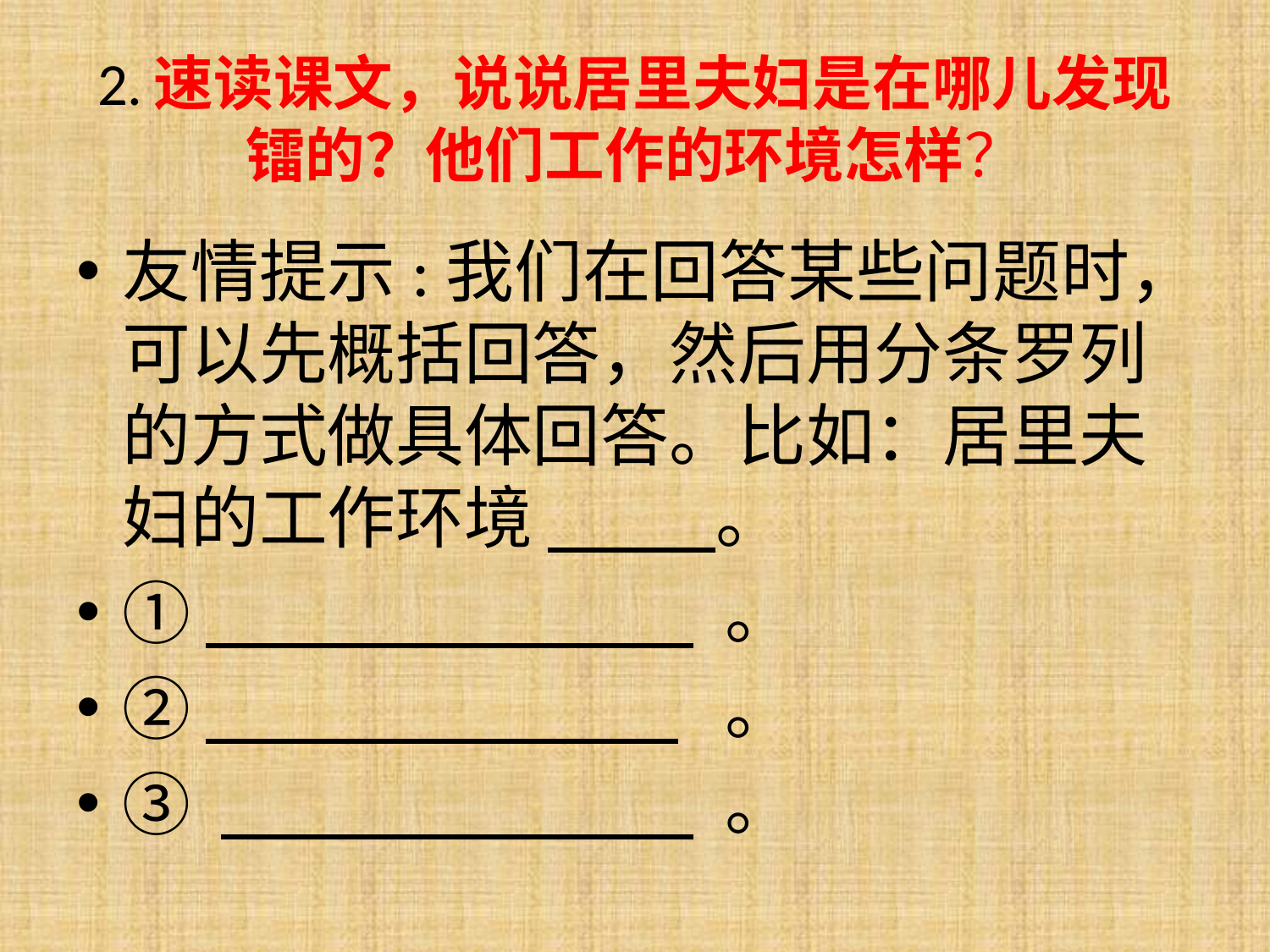

# 2.速读课文，说说居里夫妇是在哪儿发现镭的？他们工作的环境怎样？
友情提示:我们在回答某些问题时，可以先概括回答，然后用分条罗列的方式做具体回答。比如：居里夫妇的工作环境            。
①                                  。
②                                  。
③                                  。